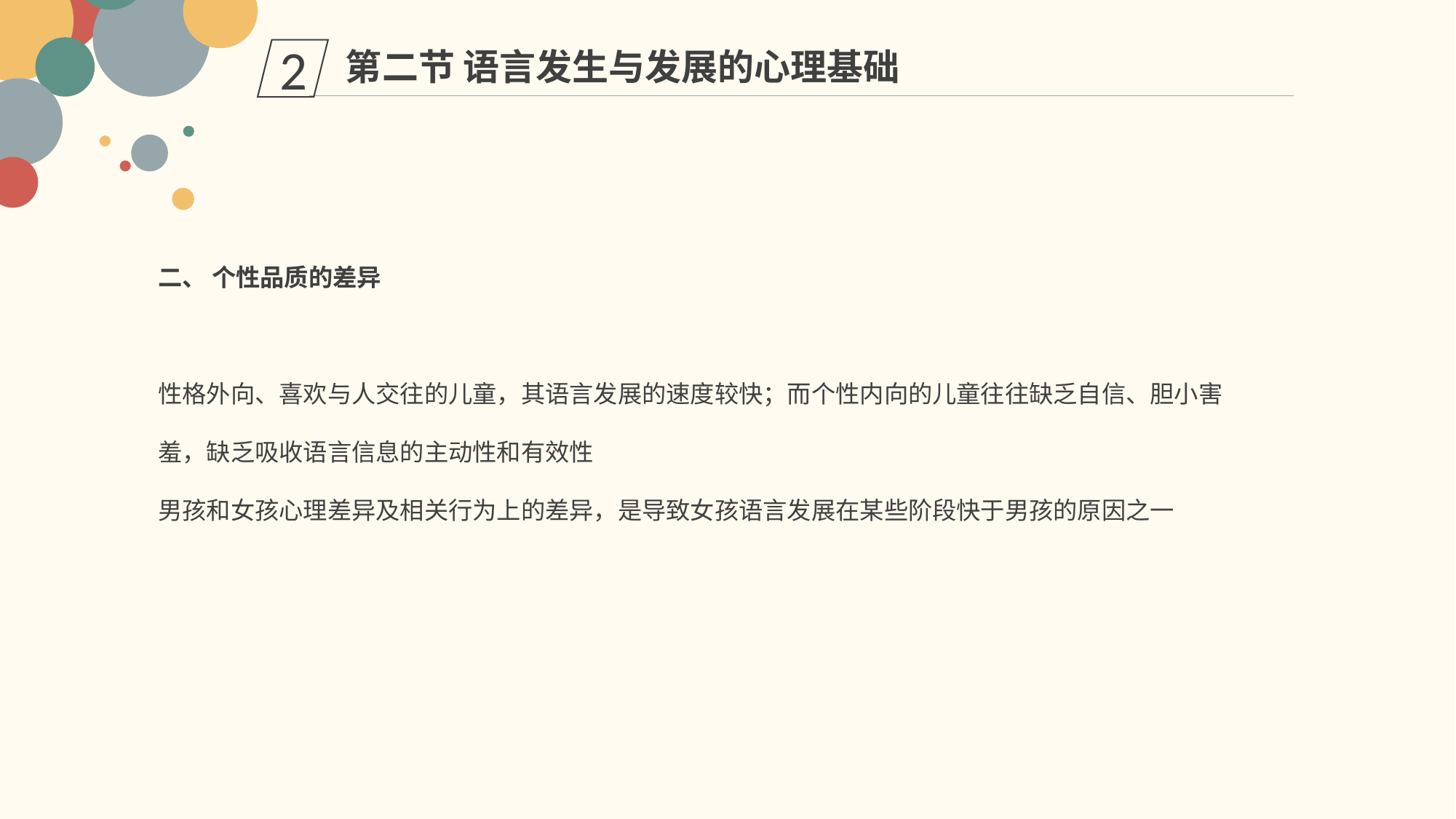

第二节 语言发生与发展的心理基础
2
二、 个性品质的差异

性格外向、喜欢与人交往的儿童，其语言发展的速度较快；而个性内向的儿童往往缺乏自信、胆小害羞，缺乏吸收语言信息的主动性和有效性
男孩和女孩心理差异及相关行为上的差异，是导致女孩语言发展在某些阶段快于男孩的原因之一